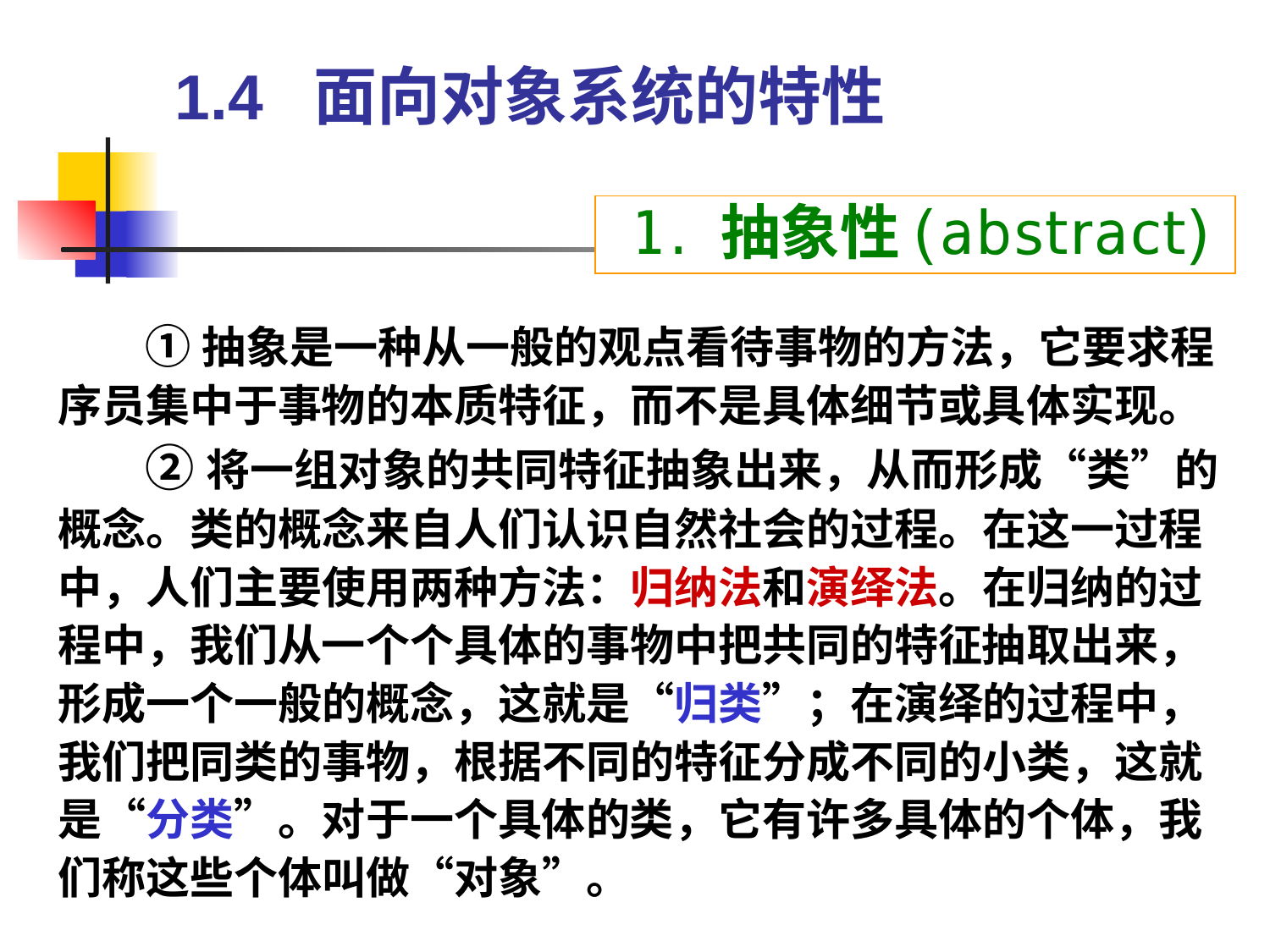

# 1.4  面向对象系统的特性
 1. 抽象性(abstract)
①抽象是一种从一般的观点看待事物的方法，它要求程序员集中于事物的本质特征，而不是具体细节或具体实现。
②将一组对象的共同特征抽象出来，从而形成“类”的概念。类的概念来自人们认识自然社会的过程。在这一过程中，人们主要使用两种方法：归纳法和演绎法。在归纳的过程中，我们从一个个具体的事物中把共同的特征抽取出来，形成一个一般的概念，这就是“归类”；在演绎的过程中，我们把同类的事物，根据不同的特征分成不同的小类，这就是“分类”。对于一个具体的类，它有许多具体的个体，我们称这些个体叫做“对象”。